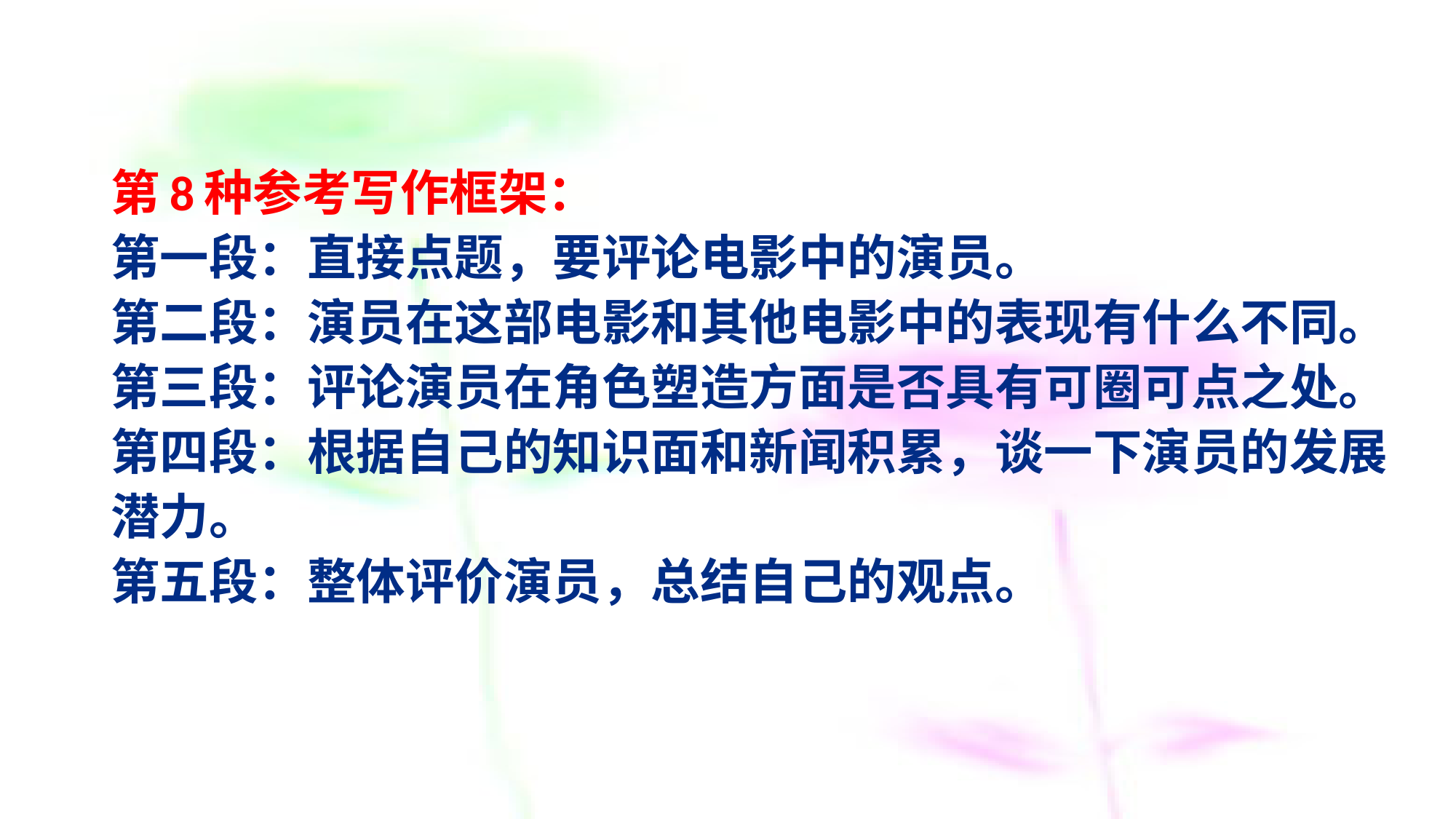

# 第8种参考写作框架： 第一段：直接点题，要评论电影中的演员。 第二段：演员在这部电影和其他电影中的表现有什么不同。 第三段：评论演员在角色塑造方面是否具有可圈可点之处。 第四段：根据自己的知识面和新闻积累，谈一下演员的发展潜力。 第五段：整体评价演员，总结自己的观点。